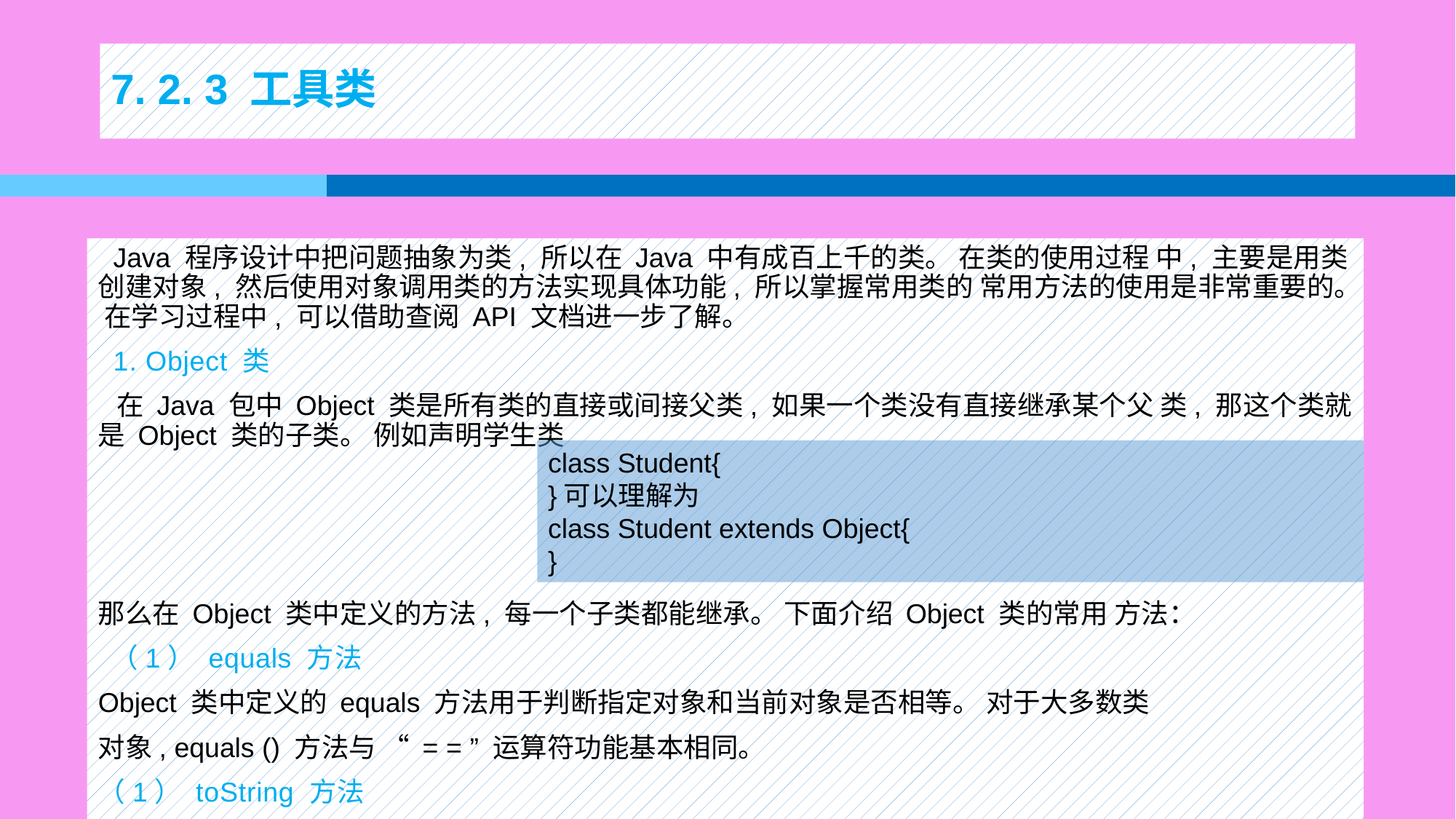

# 7. 2. 3 工具类
  Java 程序设计中把问题抽象为类, 所以在 Java 中有成百上千的类。 在类的使用过程 中, 主要是用类创建对象, 然后使用对象调用类的方法实现具体功能, 所以掌握常用类的 常用方法的使用是非常重要的。 在学习过程中, 可以借助查阅 API 文档进一步了解。
  1. Object 类
  在 Java 包中 Object 类是所有类的直接或间接父类, 如果一个类没有直接继承某个父 类, 那这个类就是 Object 类的子类。 例如声明学生类

那么在 Object 类中定义的方法, 每一个子类都能继承。 下面介绍 Object 类的常用 方法：
 （1） equals 方法
Object 类中定义的 equals 方法用于判断指定对象和当前对象是否相等。 对于大多数类
对象, equals () 方法与 “ = = ” 运算符功能基本相同。
（1） toString 方法

class Student{
}可以理解为
class Student extends Object{
}